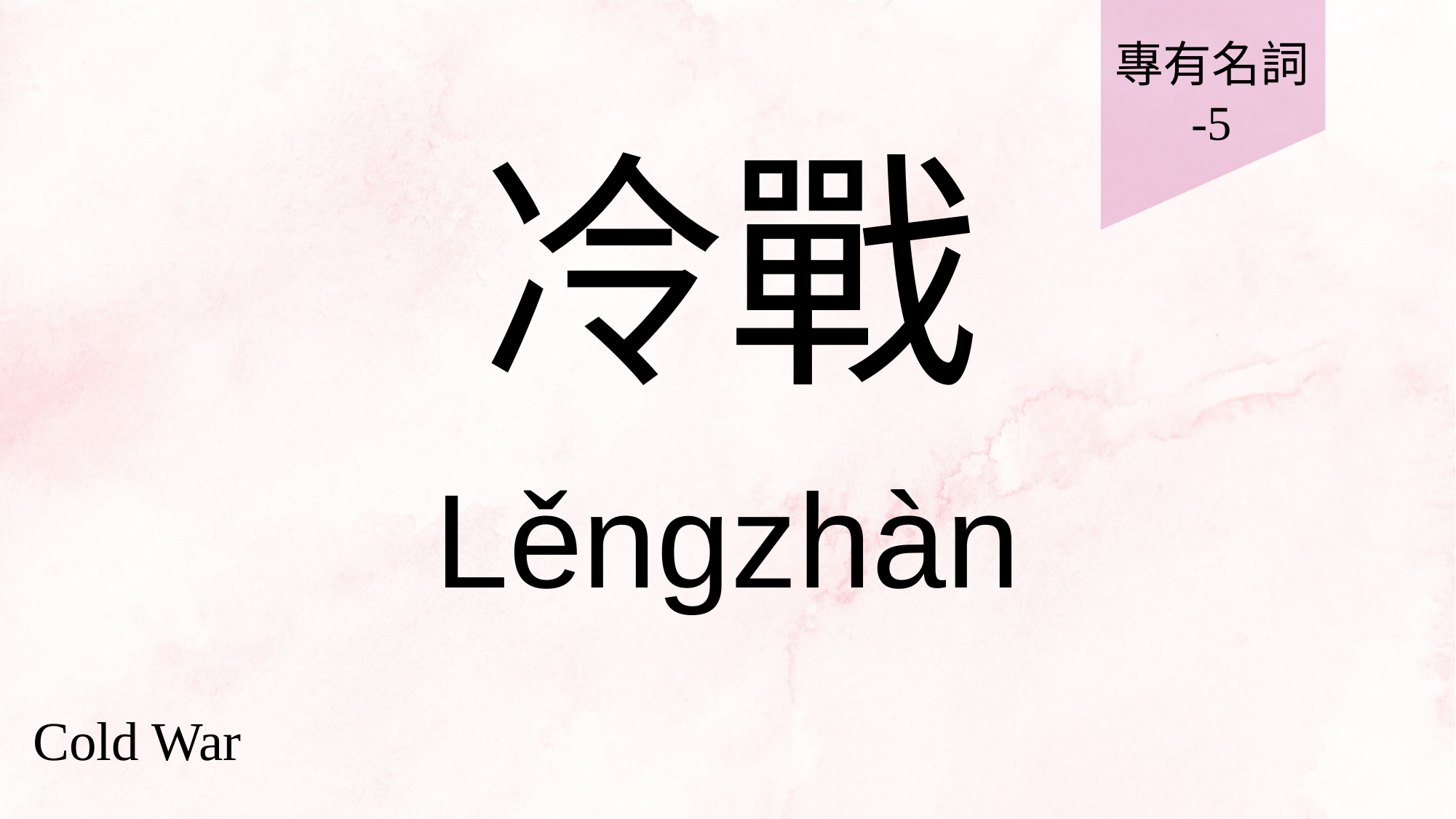

專有名詞
-5
# 冷戰
Lěngzhàn
Cold War